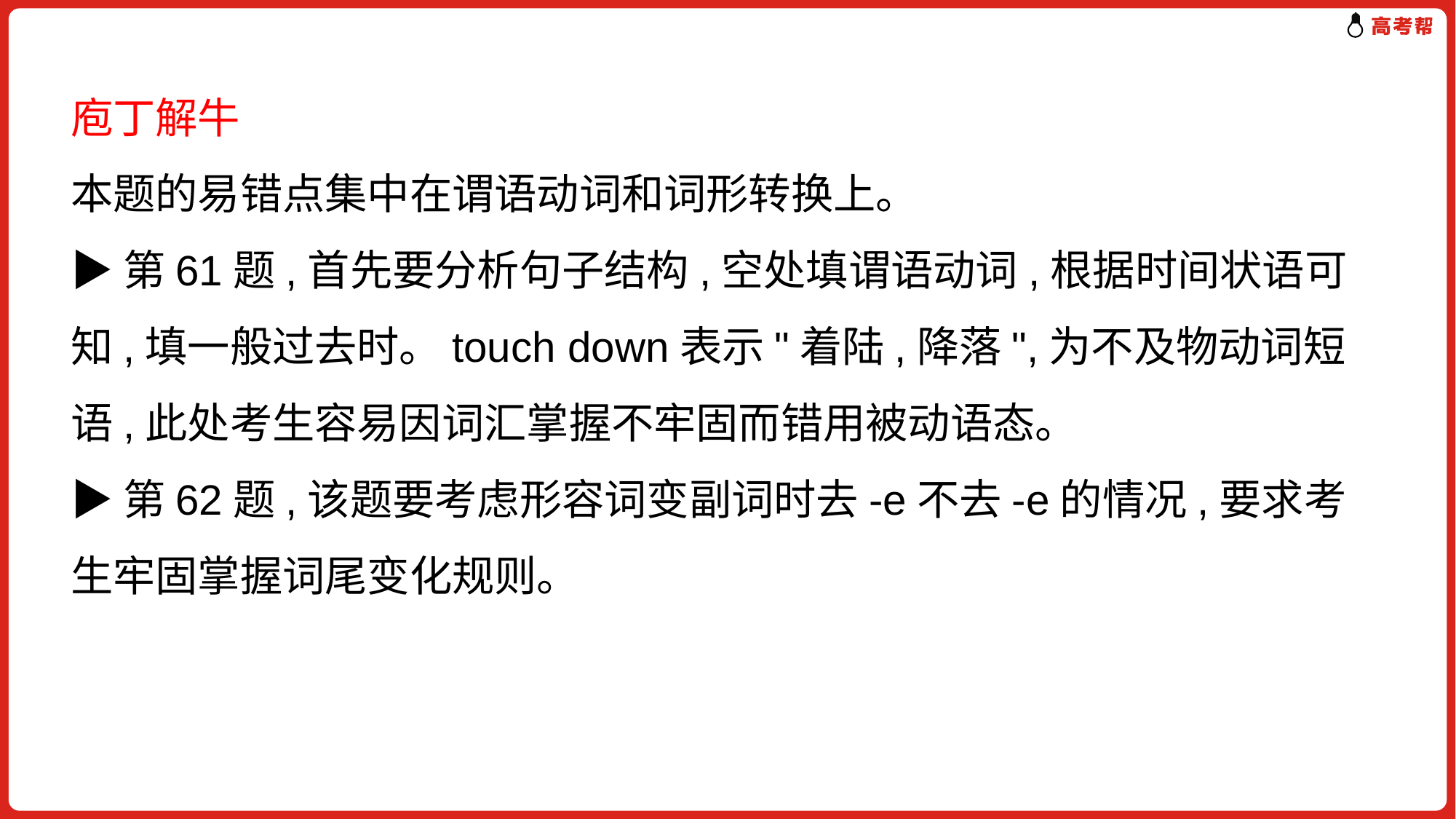

庖丁解牛
本题的易错点集中在谓语动词和词形转换上。
▶第61题,首先要分析句子结构,空处填谓语动词,根据时间状语可知,填一般过去时。touch down表示"着陆,降落",为不及物动词短语,此处考生容易因词汇掌握不牢固而错用被动语态。
▶第62题,该题要考虑形容词变副词时去-e不去-e的情况,要求考生牢固掌握词尾变化规则。